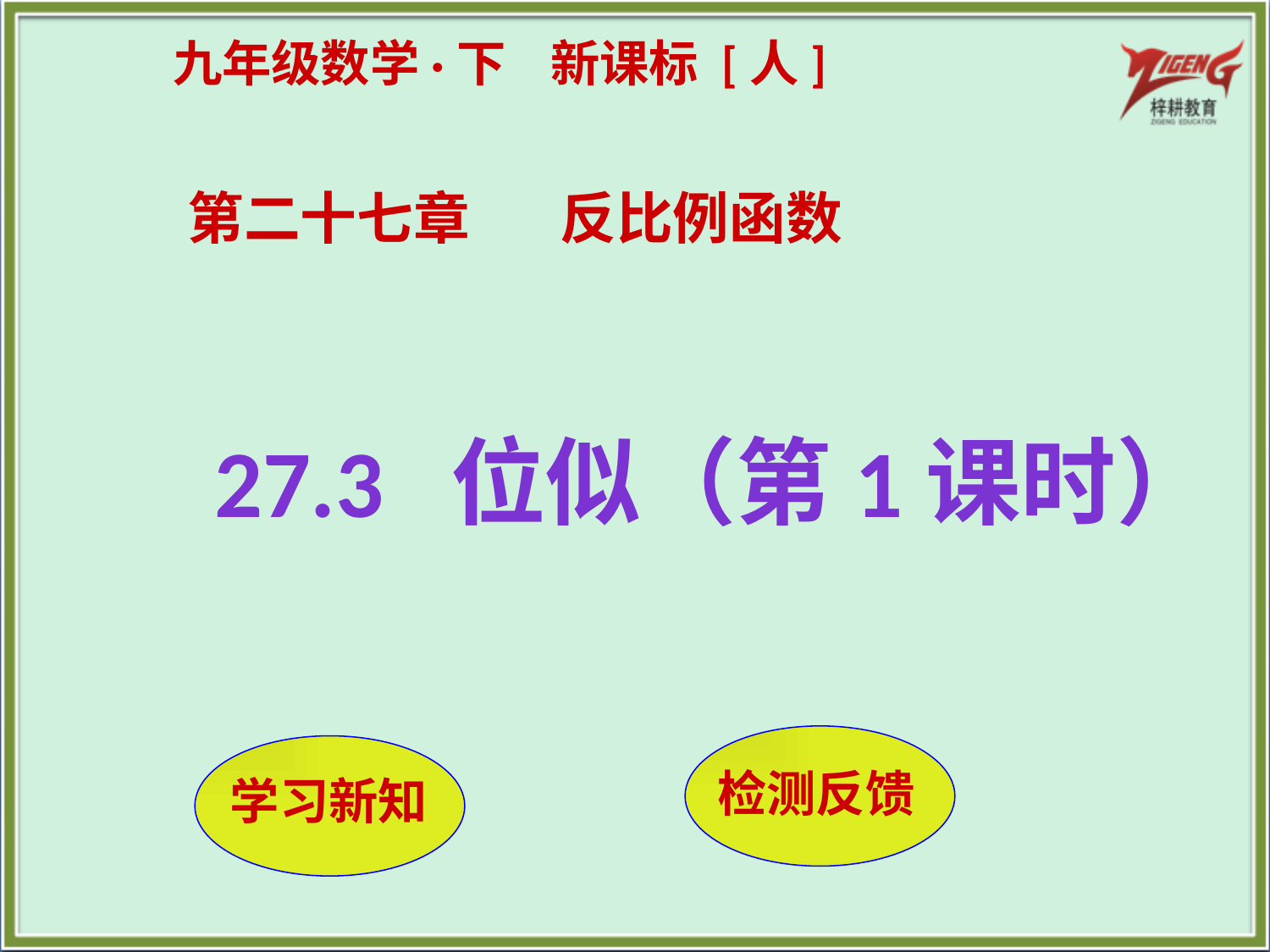

九年级数学·下    新课标 [人]
第二十七章       反比例函数
27.3  位似（第1课时）

检测反馈

 学习新知